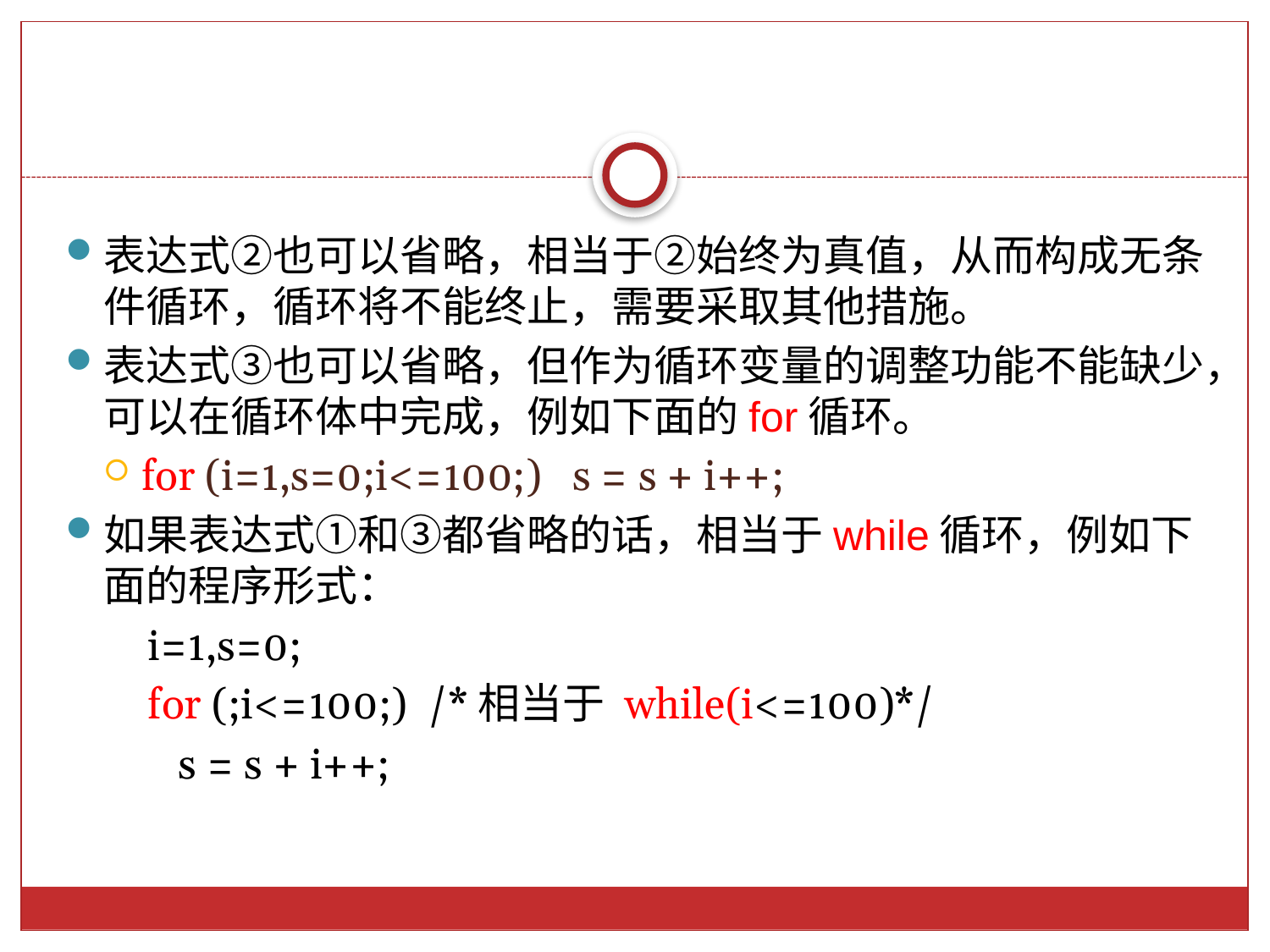

表达式②也可以省略，相当于②始终为真值，从而构成无条件循环，循环将不能终止，需要采取其他措施。
表达式③也可以省略，但作为循环变量的调整功能不能缺少，可以在循环体中完成，例如下面的for循环。
for (i=1,s=0;i<=100;)   s = s + i++;
如果表达式①和③都省略的话，相当于while循环，例如下面的程序形式：
i=1,s=0;
for (;i<=100;)  /*相当于 while(i<=100)*/
   s = s + i++;